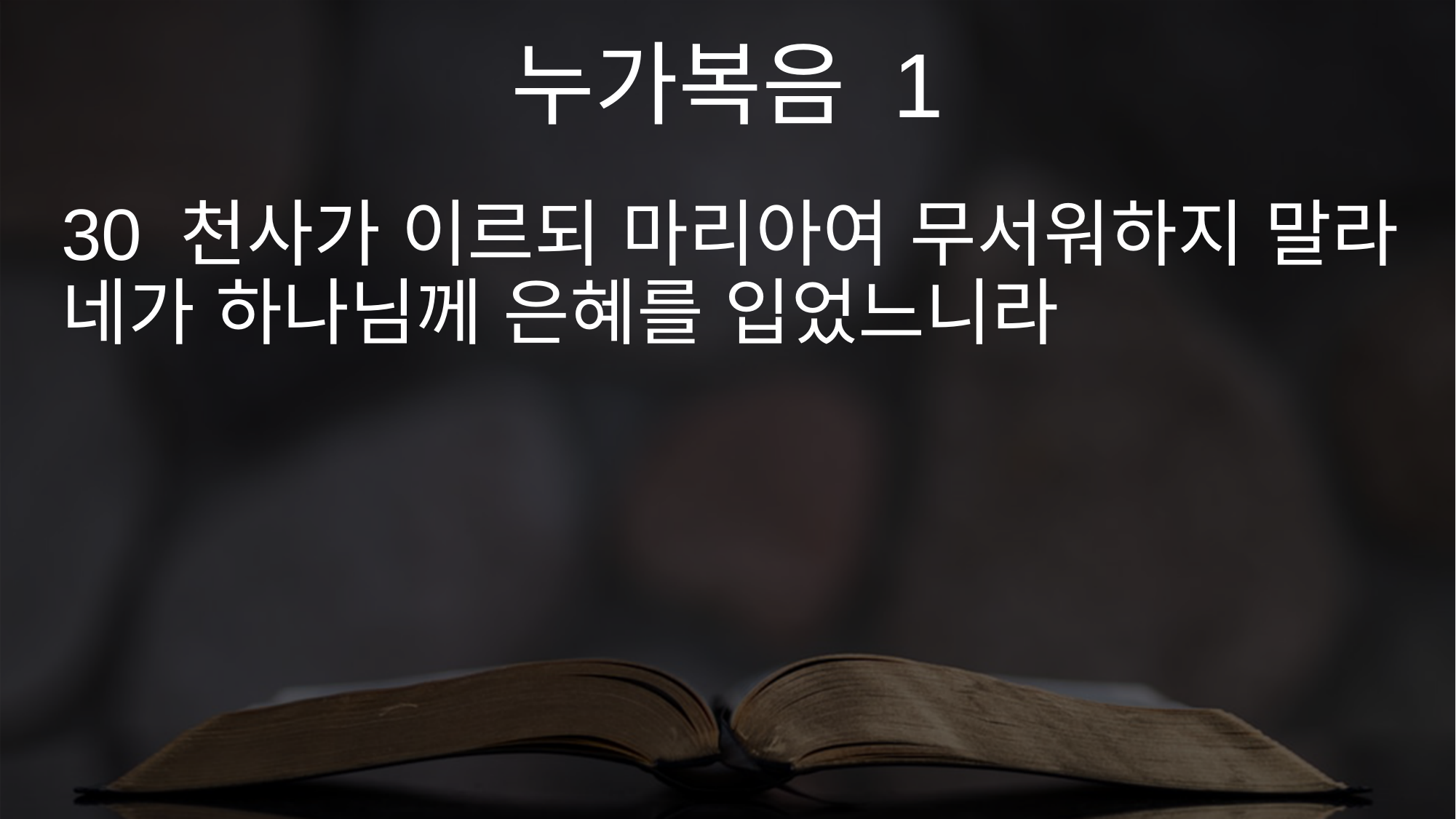

누가복음 1
30 천사가 이르되 마리아여 무서워하지 말라 네가 하나님께 은혜를 입었느니라